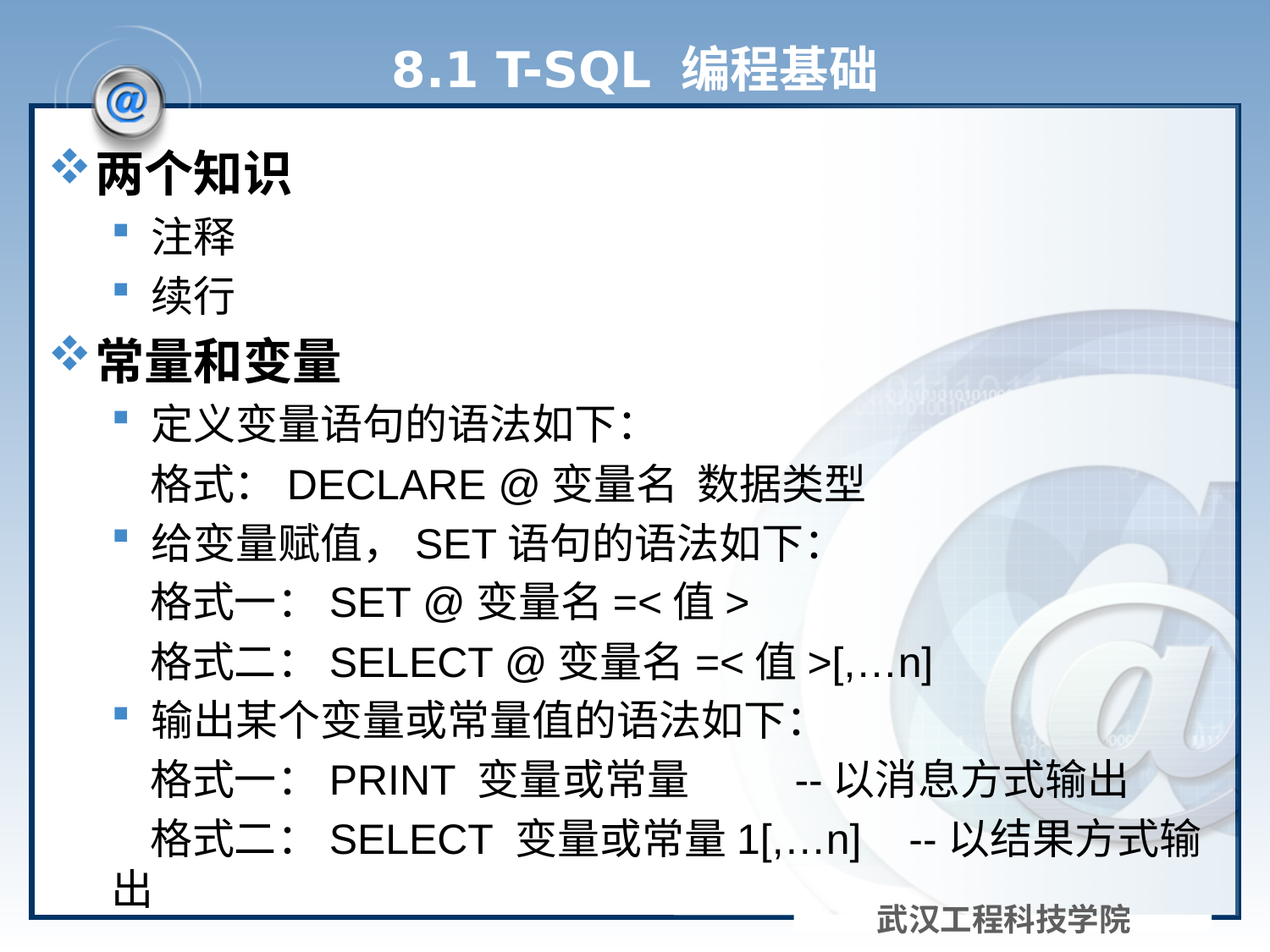

# 8.1 T-SQL 编程基础
两个知识
注释
续行
常量和变量
定义变量语句的语法如下：
   格式：DECLARE @变量名  数据类型
给变量赋值，SET语句的语法如下：
   格式一：SET @变量名=<值>
   格式二：SELECT @变量名=<值>[,…n]
输出某个变量或常量值的语法如下：
   格式一：PRINT 变量或常量          --以消息方式输出
   格式二：SELECT 变量或常量1[,…n]    --以结果方式输出

武汉工程科技学院